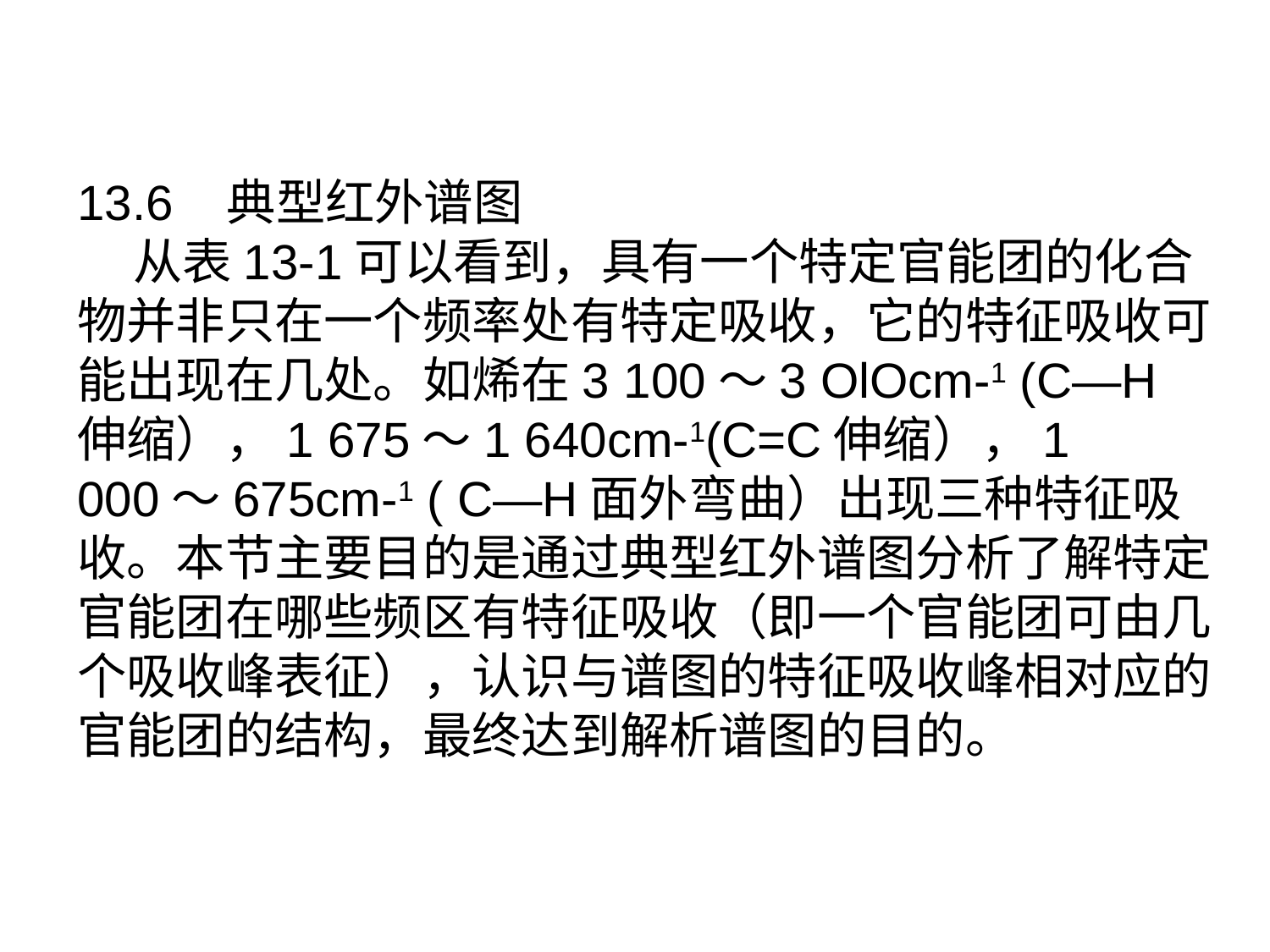

13.6   典型红外谱图
    从表13-1可以看到，具有一个特定官能团的化合物并非只在一个频率处有特定吸收，它的特征吸收可能出现在几处。如烯在3 100〜3 OlOcm-1 (C—H伸缩），1 675〜1 640cm-1(C=C伸缩），1 000〜675cm-1 ( C—H面外弯曲）出现三种特征吸收。本节主要目的是通过典型红外谱图分析了解特定官能团在哪些频区有特征吸收（即一个官能团可由几个吸收峰表征），认识与谱图的特征吸收峰相对应的官能团的结构，最终达到解析谱图的目的。